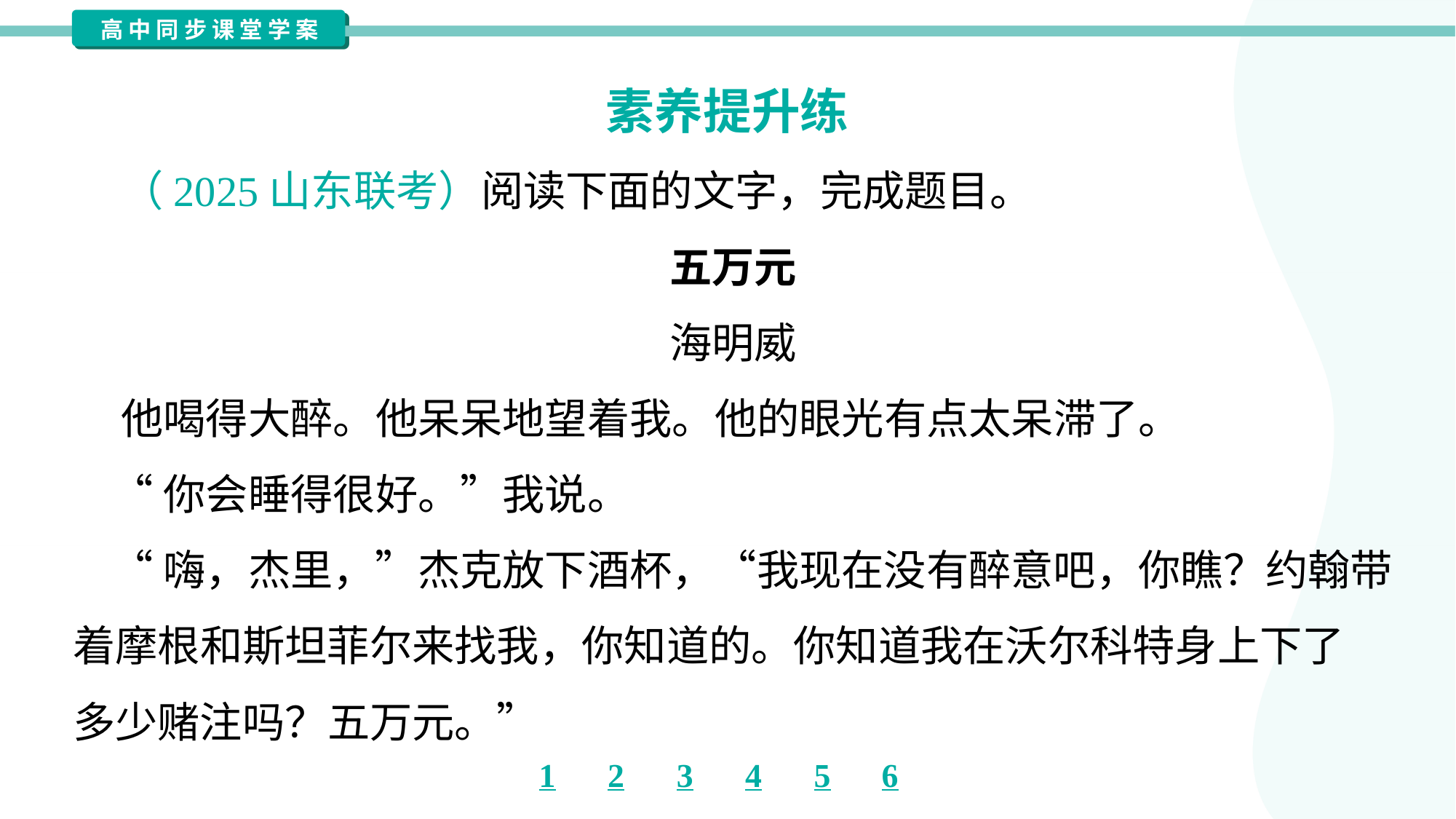

素养提升练
    （2025山东联考）阅读下面的文字，完成题目。
五万元
海明威
    他喝得大醉。他呆呆地望着我。他的眼光有点太呆滞了。
    “你会睡得很好。”我说。
    “嗨，杰里，”杰克放下酒杯，“我现在没有醉意吧，你瞧？约翰带
着摩根和斯坦菲尔来找我，你知道的。你知道我在沃尔科特身上下了
多少赌注吗？五万元。”